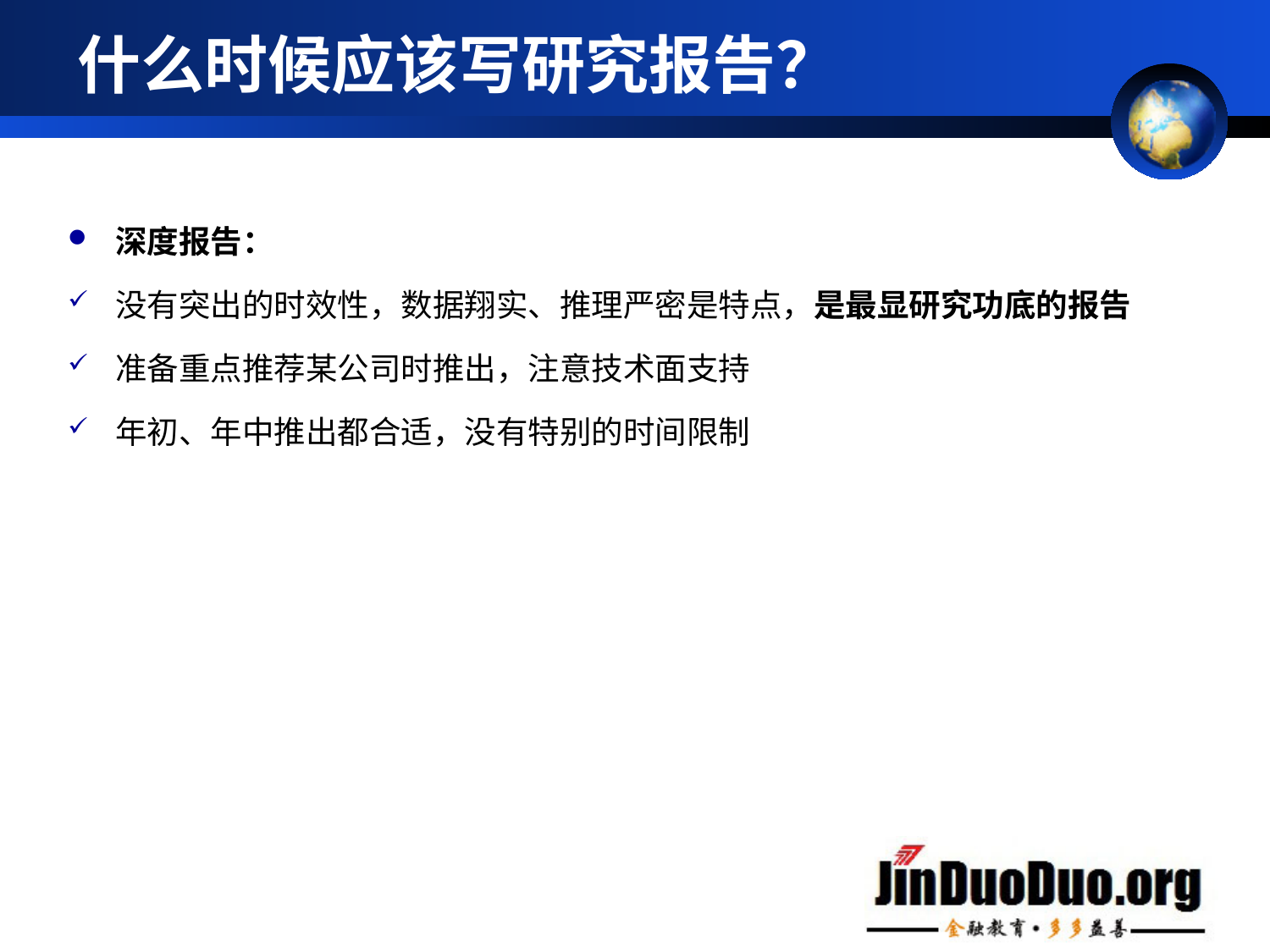

# 什么时候应该写研究报告？
深度报告：
没有突出的时效性，数据翔实、推理严密是特点，是最显研究功底的报告
准备重点推荐某公司时推出，注意技术面支持
年初、年中推出都合适，没有特别的时间限制